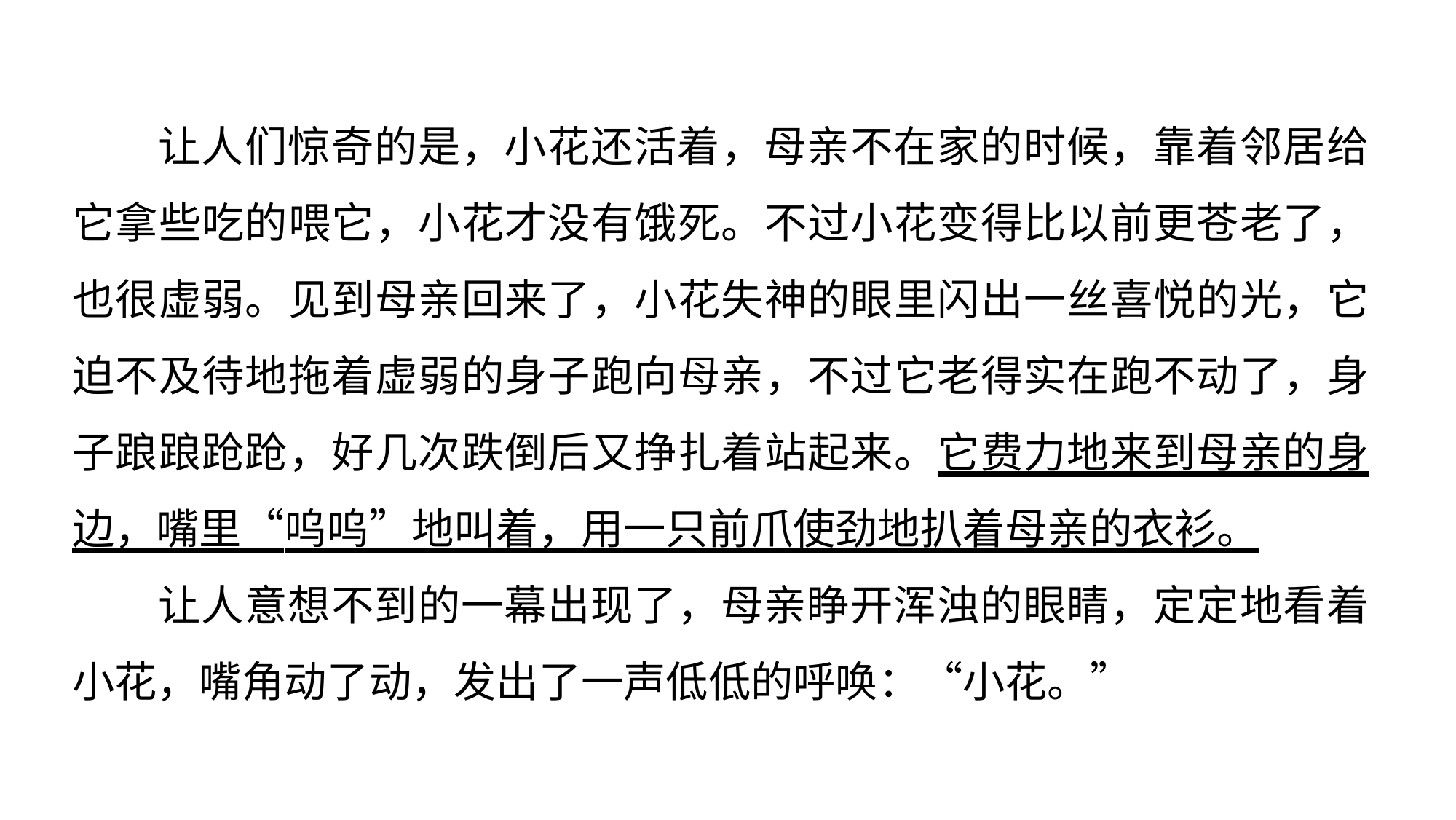

让人们惊奇的是，小花还活着，母亲不在家的时候，靠着邻居给它拿些吃的喂它，小花才没有饿死。不过小花变得比以前更苍老了，也很虚弱。见到母亲回来了，小花失神的眼里闪出一丝喜悦的光，它迫不及待地拖着虚弱的身子跑向母亲，不过它老得实在跑不动了，身子踉踉跄跄，好几次跌倒后又挣扎着站起来。它费力地来到母亲的身边，嘴里“呜呜”地叫着，用一只前爪使劲地扒着母亲的衣衫。
让人意想不到的一幕出现了，母亲睁开浑浊的眼睛，定定地看着小花，嘴角动了动，发出了一声低低的呼唤：“小花。”